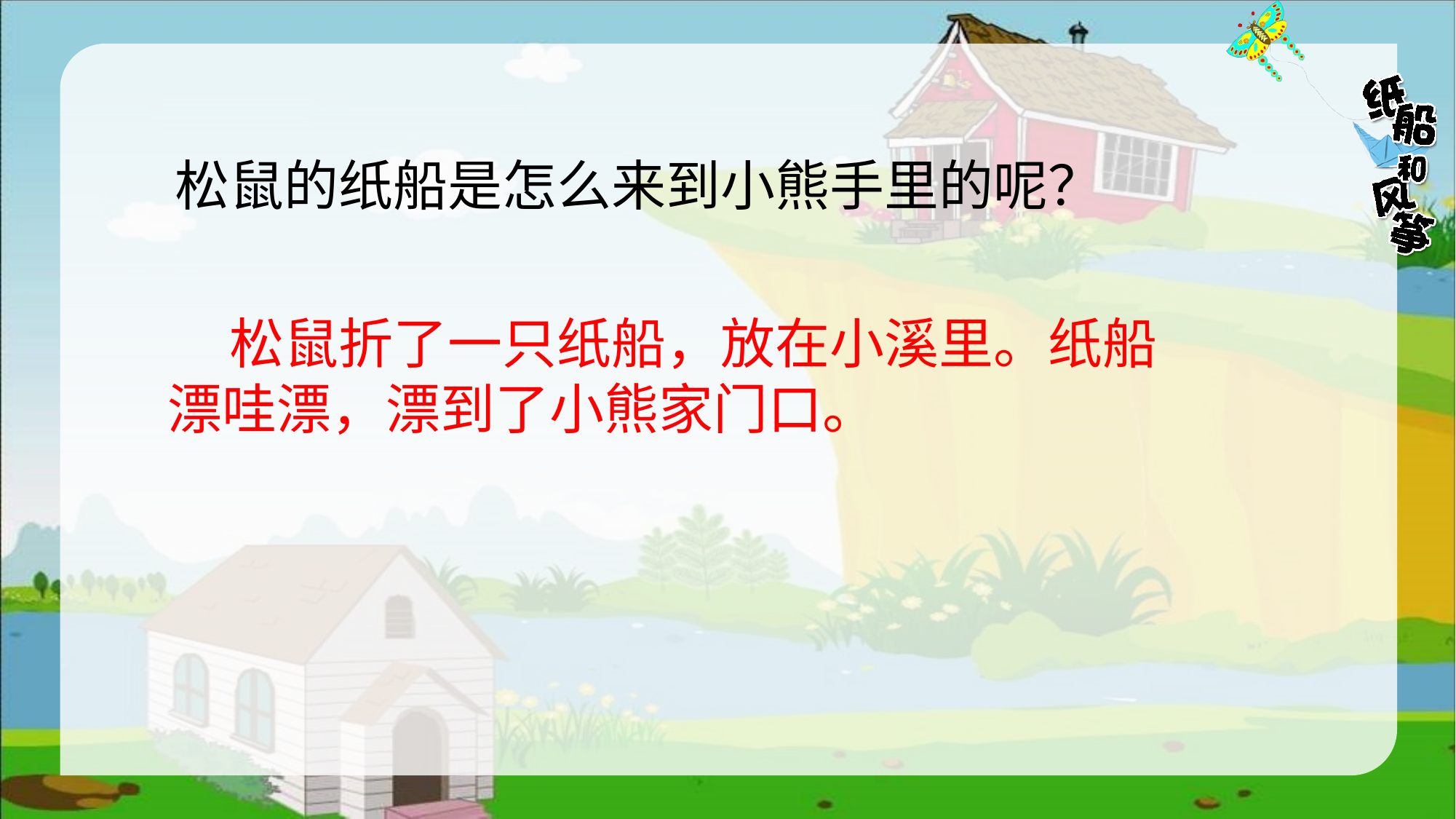

松鼠的纸船是怎么来到小熊手里的呢？
    松鼠折了一只纸船，放在小溪里。纸船漂哇漂，漂到了小熊家门口。